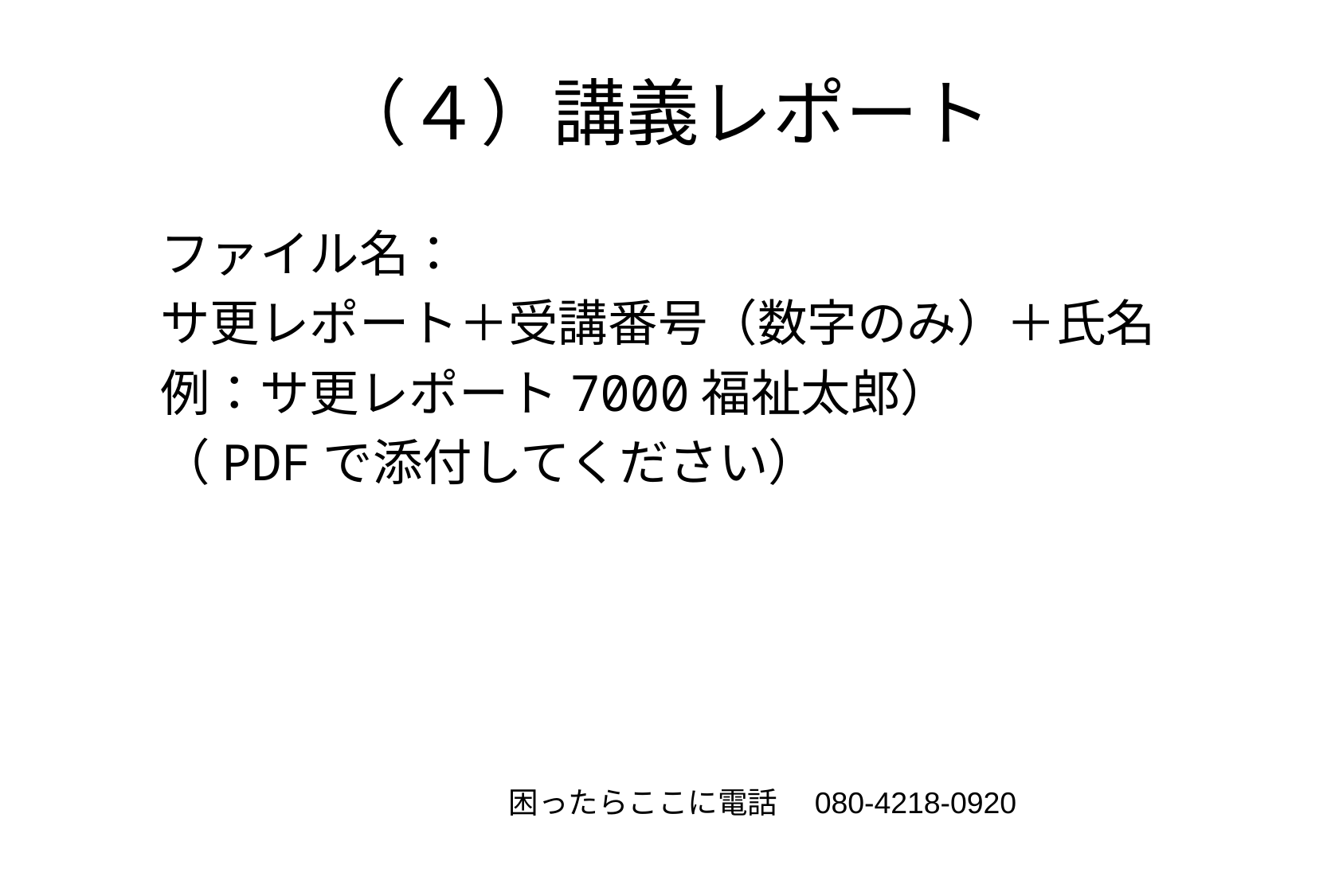

# （４）講義レポート
ファイル名：
サ更レポート＋受講番号（数字のみ）＋氏名
例：サ更レポート7000福祉太郎）
（PDFで添付してください）

困ったらここに電話　080-4218-0920